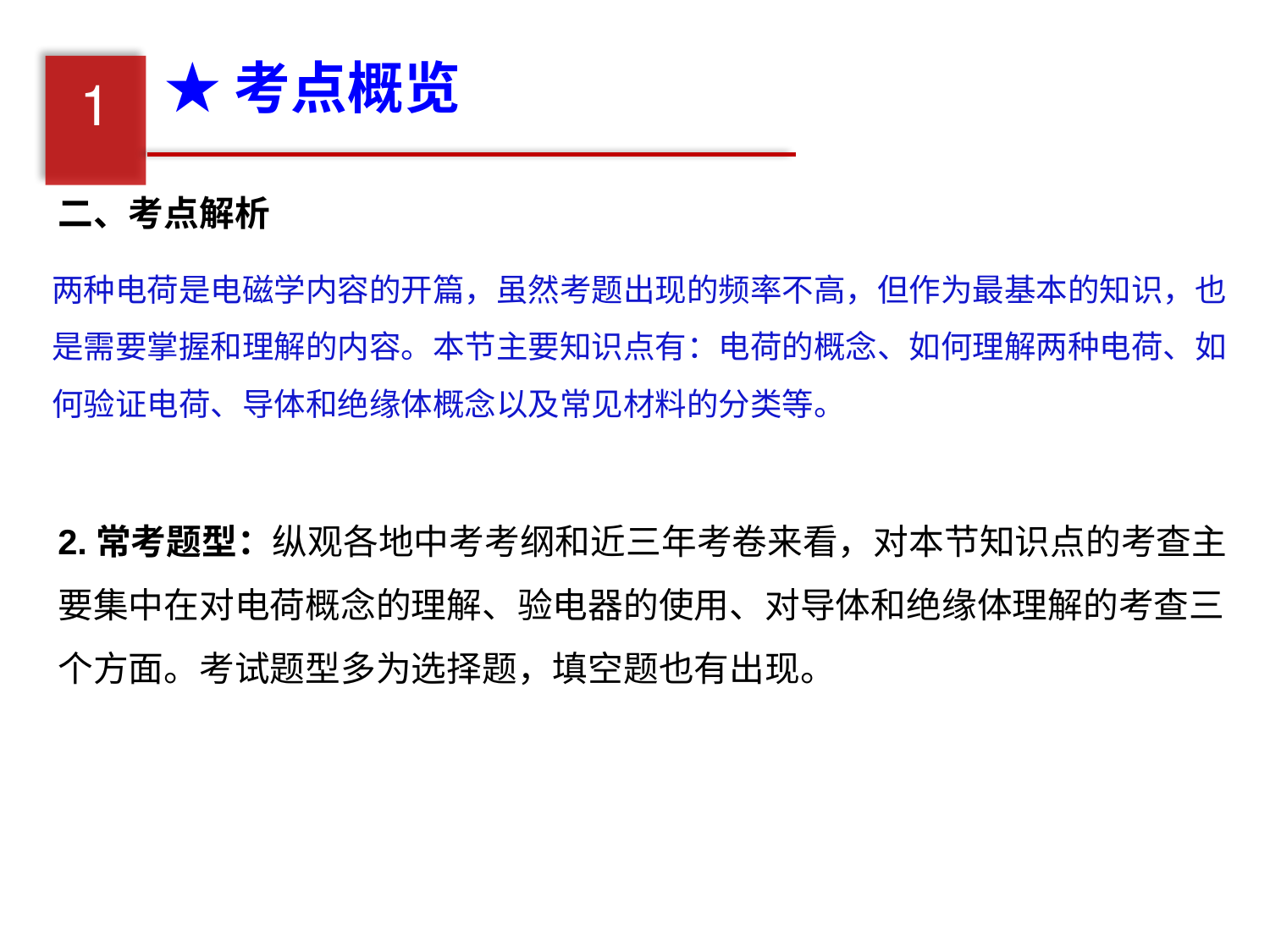

★考点概览

1
二、考点解析
两种电荷是电磁学内容的开篇，虽然考题出现的频率不高，但作为最基本的知识，也是需要掌握和理解的内容。本节主要知识点有：电荷的概念、如何理解两种电荷、如何验证电荷、导体和绝缘体概念以及常见材料的分类等。
2.常考题型：纵观各地中考考纲和近三年考卷来看，对本节知识点的考查主要集中在对电荷概念的理解、验电器的使用、对导体和绝缘体理解的考查三个方面。考试题型多为选择题，填空题也有出现。